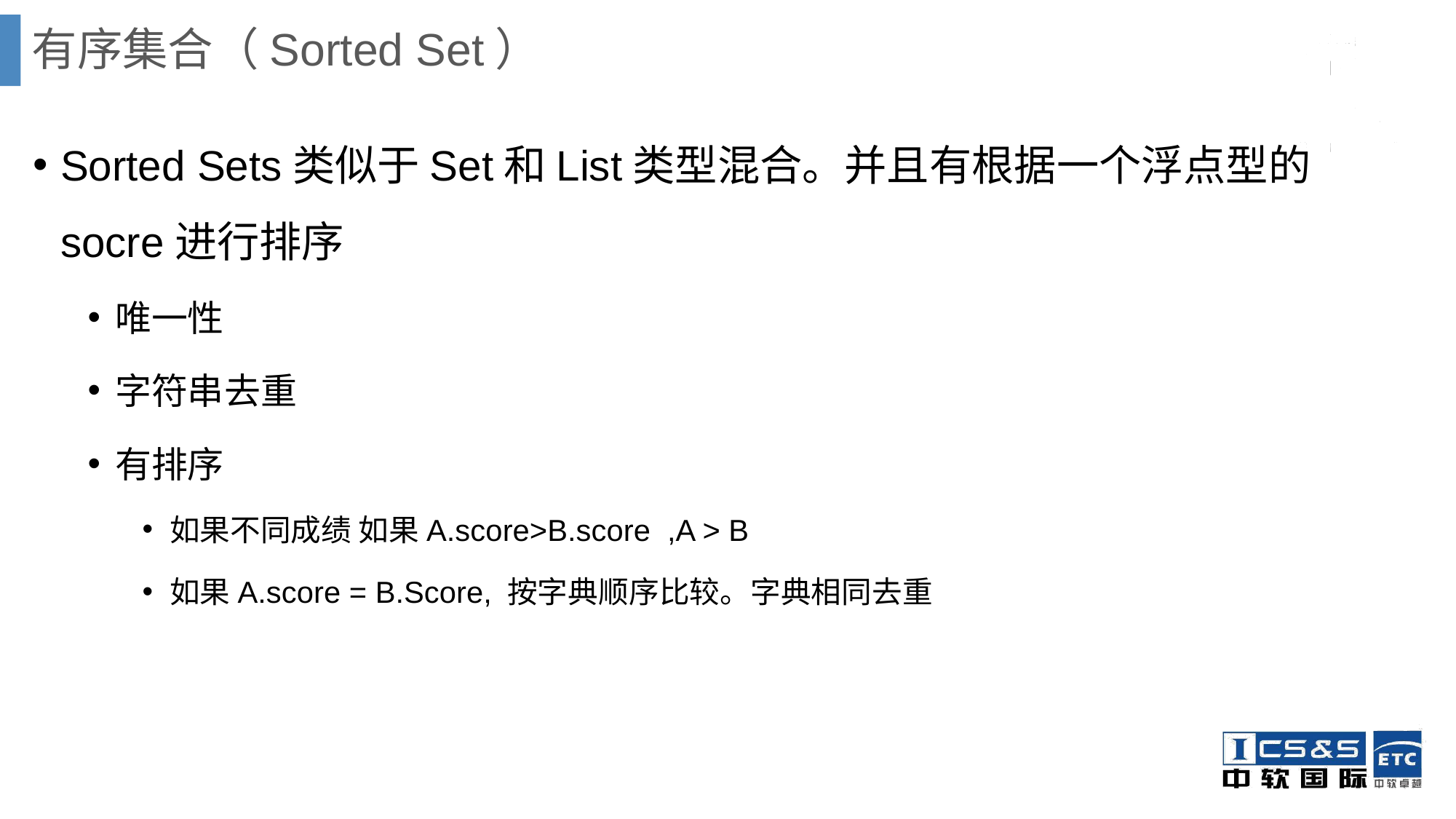

# 有序集合（Sorted Set）
Sorted Sets类似于Set和List类型混合。并且有根据一个浮点型的socre进行排序
唯一性
字符串去重
有排序
如果不同成绩 如果A.score>B.score  ,A > B
如果A.score = B.Score, 按字典顺序比较。字典相同去重